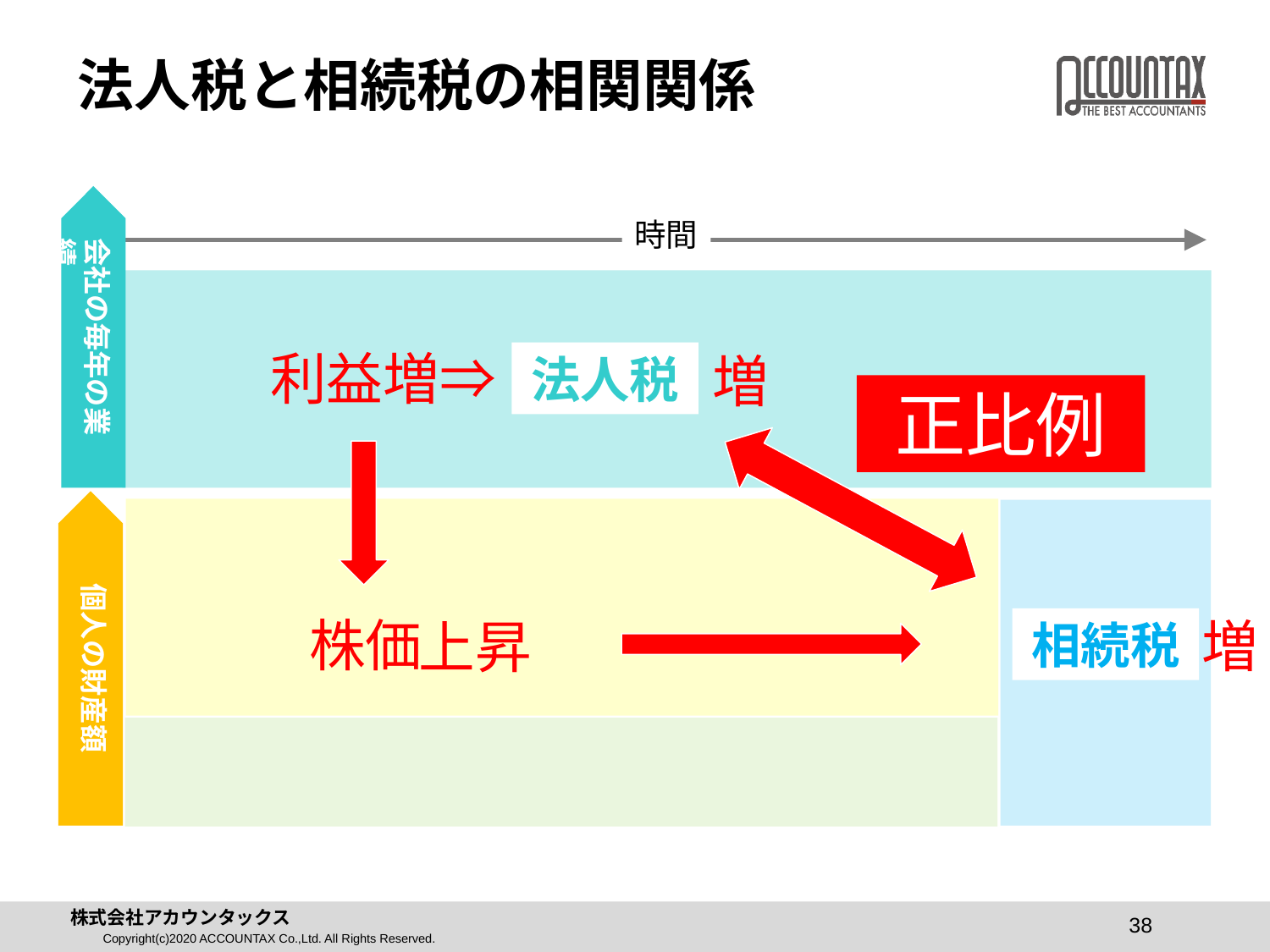

# 法人税と相続税の相関関係
会社の毎年の業績

時間

利益増⇒
増
法人税

正比例

個人の財産額

株価
増
上昇
相続税

38